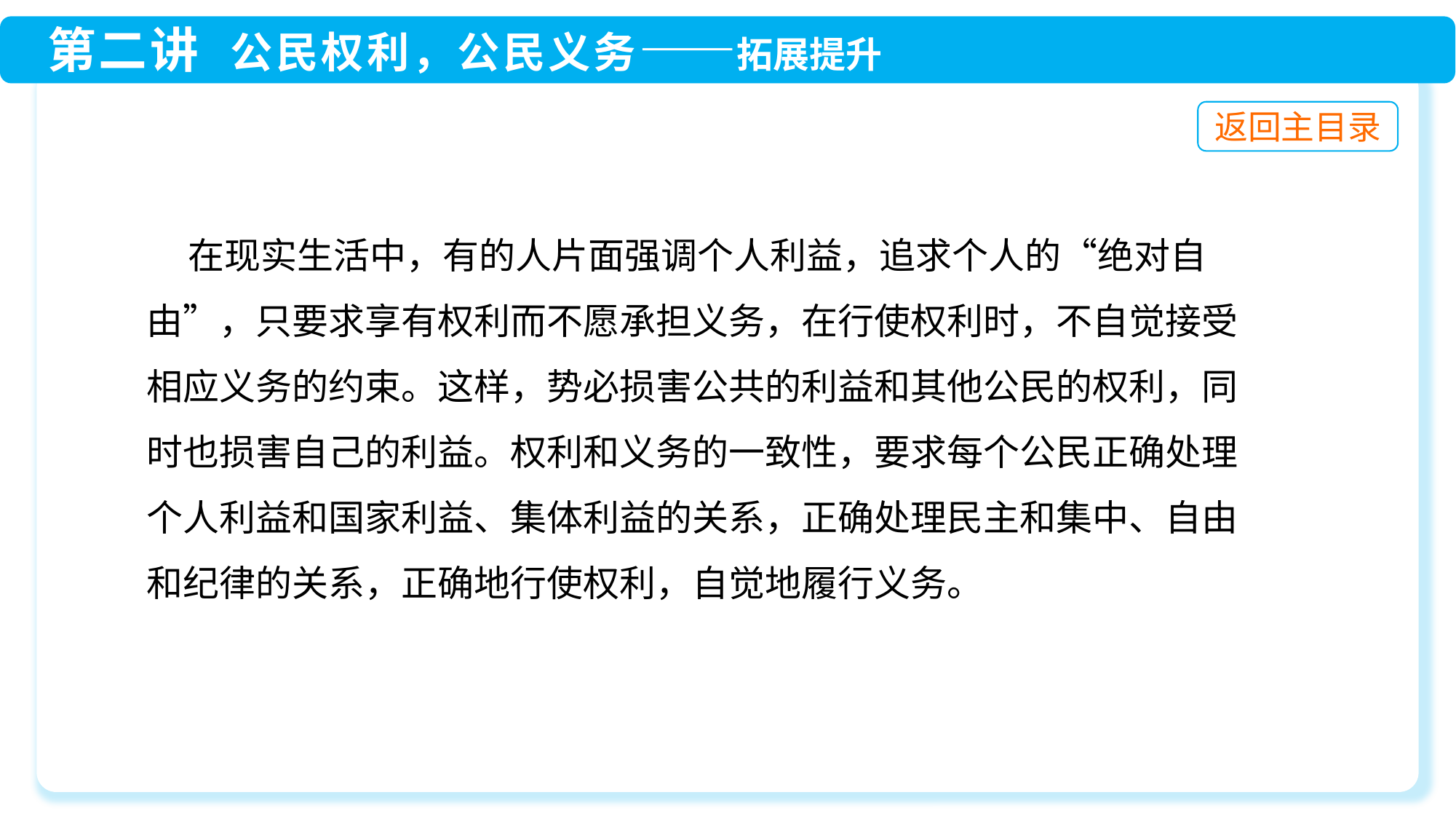

在现实生活中，有的人片面强调个人利益，追求个人的“绝对自由”，只要求享有权利而不愿承担义务，在行使权利时，不自觉接受相应义务的约束。这样，势必损害公共的利益和其他公民的权利，同时也损害自己的利益。权利和义务的一致性，要求每个公民正确处理个人利益和国家利益、集体利益的关系，正确处理民主和集中、自由和纪律的关系，正确地行使权利，自觉地履行义务。